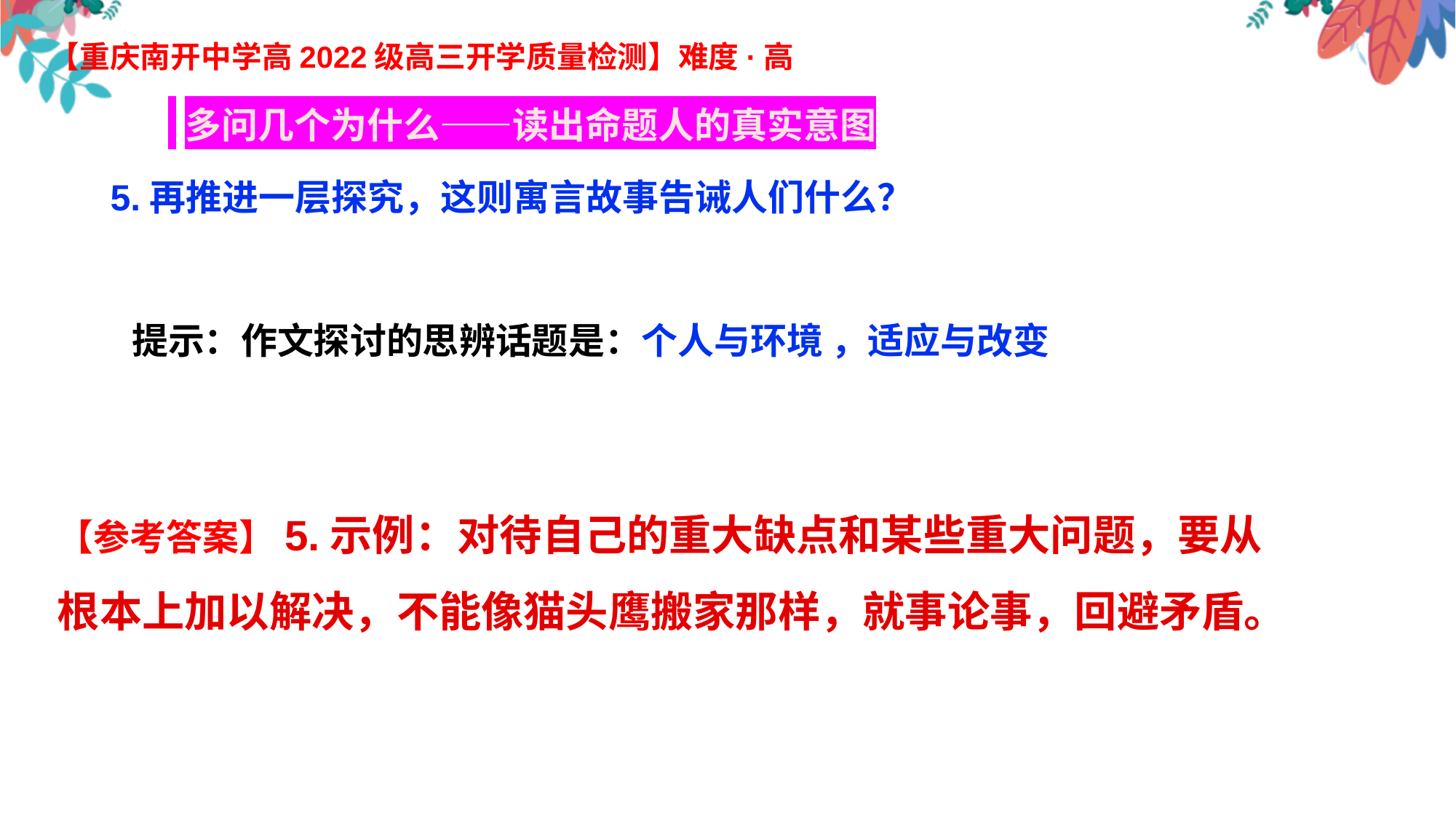

【重庆南开中学高2022级高三开学质量检测】难度·高
                  多问几个为什么——读出命题人的真实意图
      5.再推进一层探究，这则寓言故事告诫人们什么？

         提示：作文探讨的思辨话题是：个人与环境 ，适应与改变

【参考答案】5.示例：对待自己的重大缺点和某些重大问题，要从根本上加以解决，不能像猫头鹰搬家那样，就事论事，回避矛盾。